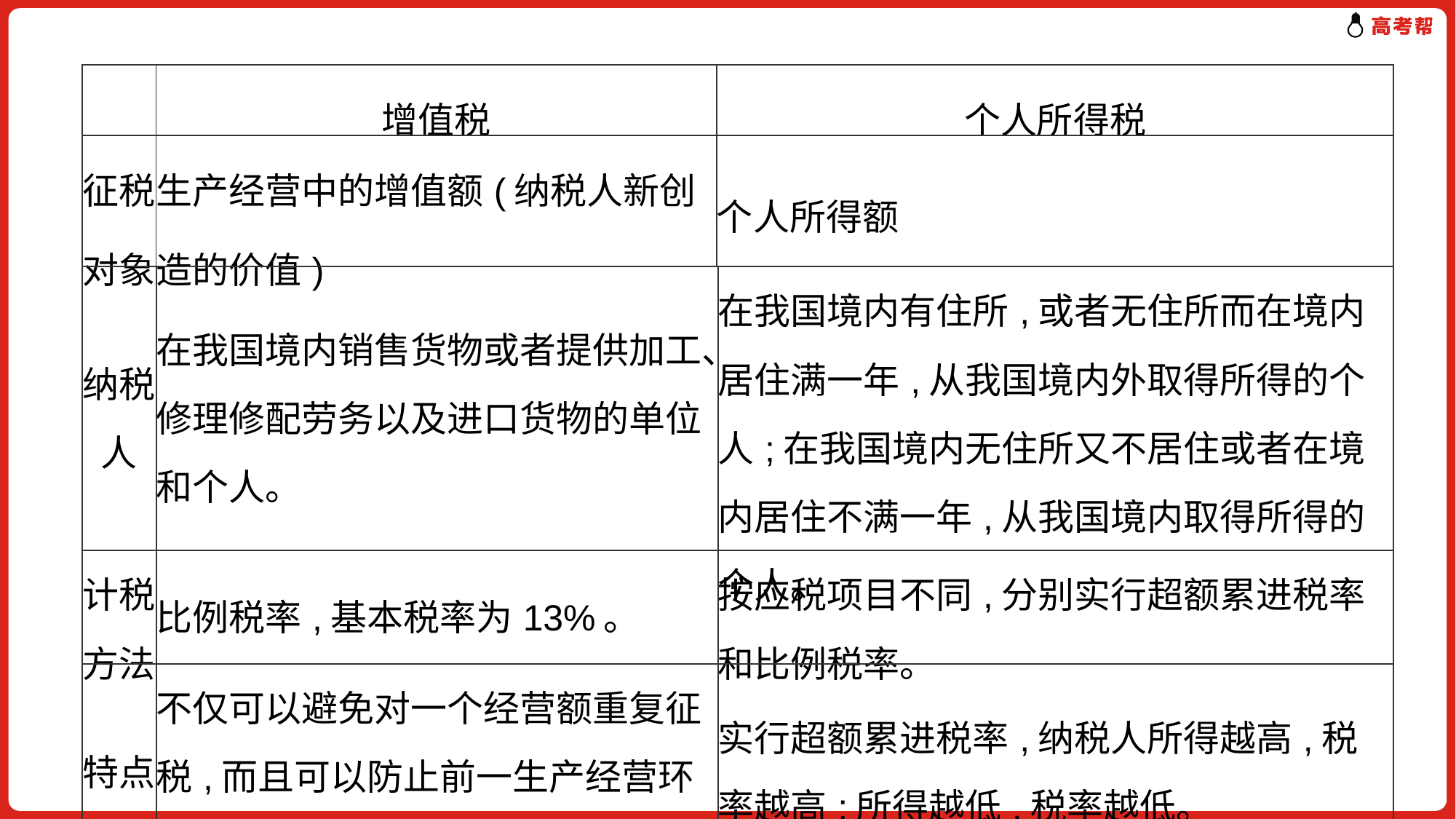

|  | 增值税 | 个人所得税 |
| --- | --- | --- |
| 征税对象 | 生产经营中的增值额(纳税人新创造的价值) | 个人所得额 |
| 纳税人 | 在我国境内销售货物或者提供加工、修理修配劳务以及进口货物的单位和个人。 | 在我国境内有住所,或者无住所而在境内居住满一年,从我国境内外取得所得的个人;在我国境内无住所又不居住或者在境内居住不满一年,从我国境内取得所得的个人。 |
| --- | --- | --- |
| 计税方法 | 比例税率,基本税率为13%。 | 按应税项目不同,分别实行超额累进税率和比例税率。 |
| 特点 | 不仅可以避免对一个经营额重复征税,而且可以防止前一生产经营环节企业的偷漏税行为。 | 实行超额累进税率,纳税人所得越高,税率越高;所得越低,税率越低。 |